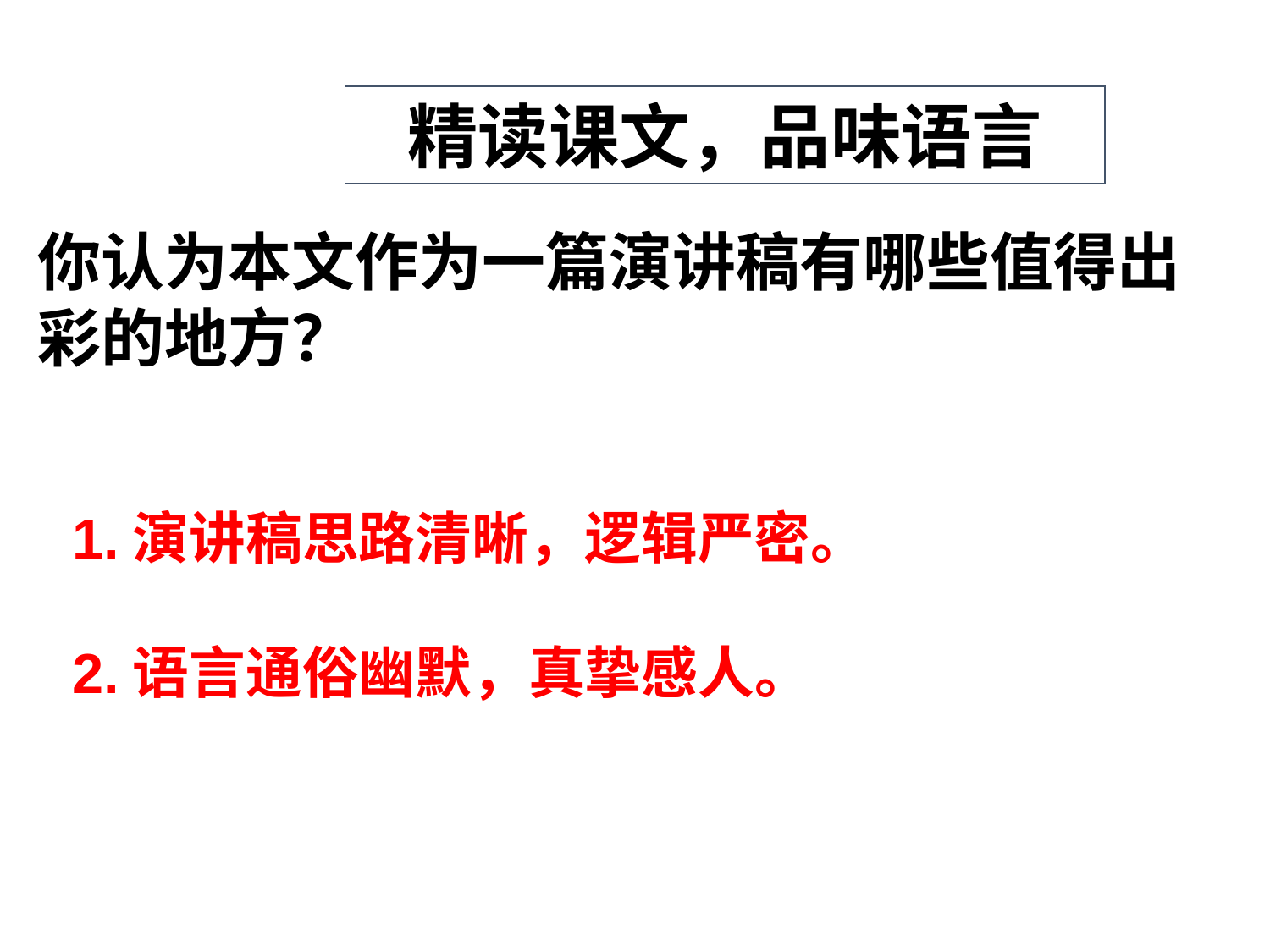

精读课文，品味语言
你认为本文作为一篇演讲稿有哪些值得出彩的地方？
1.演讲稿思路清晰，逻辑严密。

2.语言通俗幽默，真挚感人。